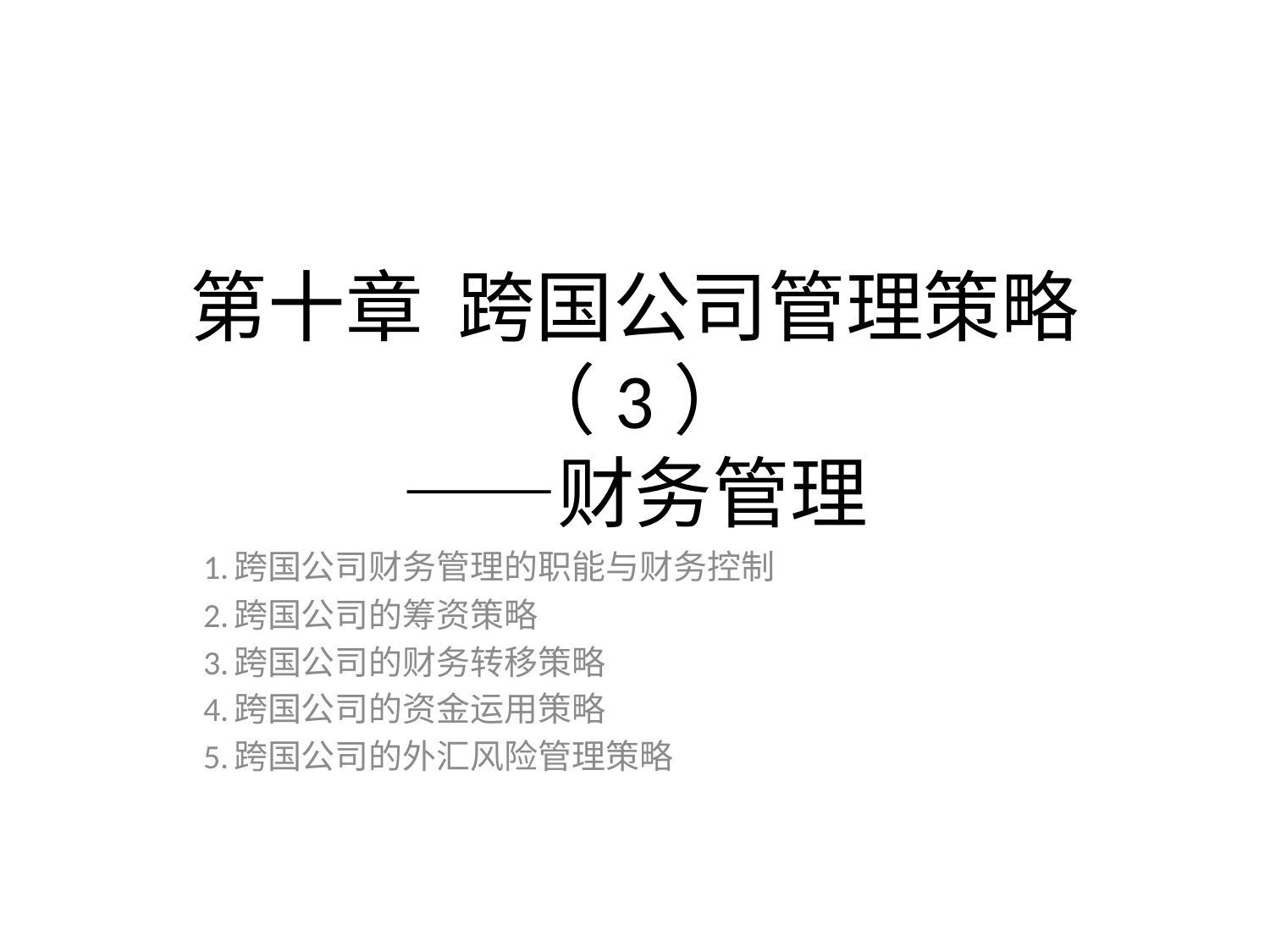

# 第十章  跨国公司管理策略（3） ——财务管理
1.跨国公司财务管理的职能与财务控制
2.跨国公司的筹资策略
3.跨国公司的财务转移策略
4.跨国公司的资金运用策略
5.跨国公司的外汇风险管理策略